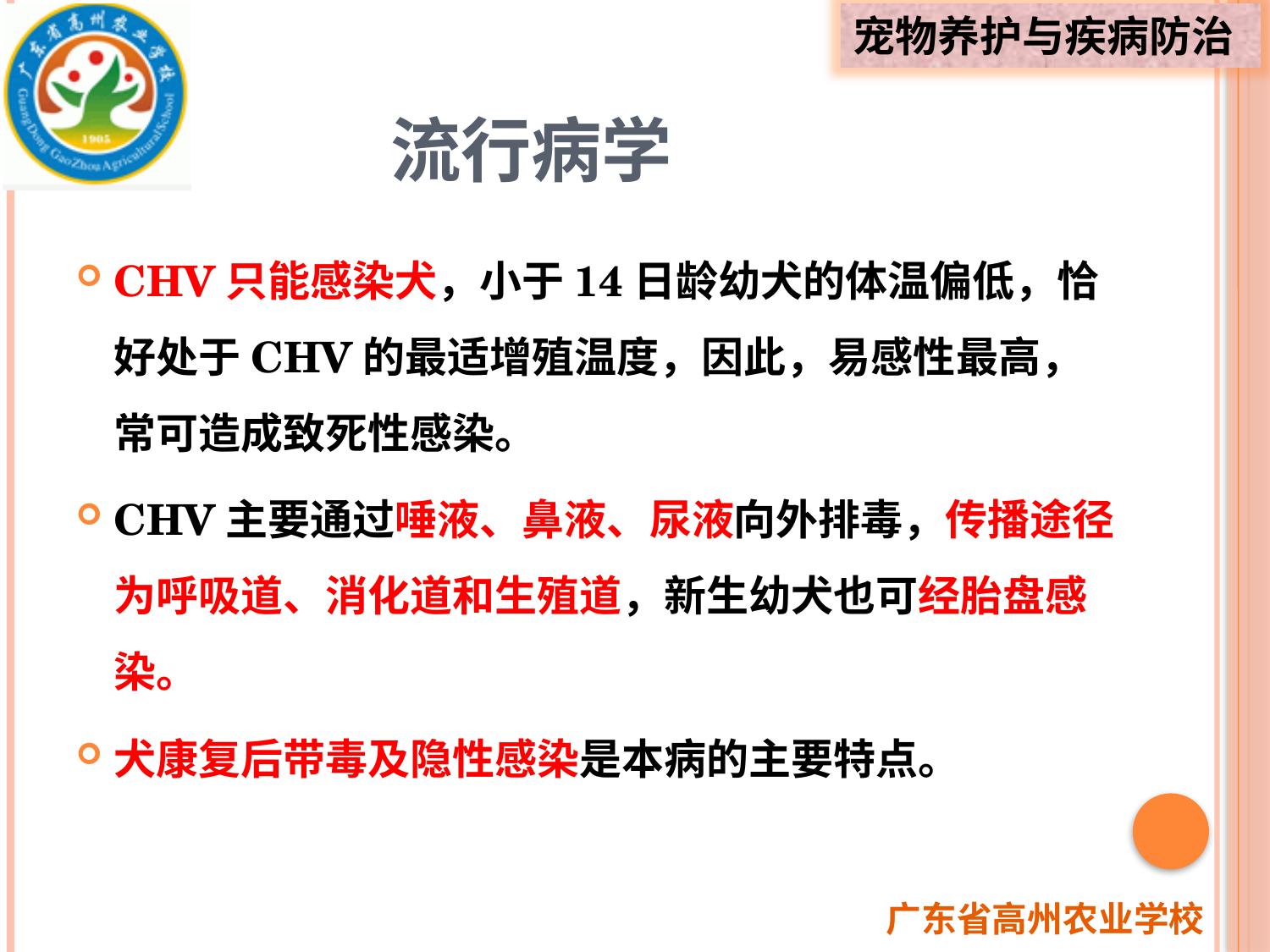

# 流行病学
CHV只能感染犬，小于14日龄幼犬的体温偏低，恰好处于CHV的最适增殖温度，因此，易感性最高，常可造成致死性感染。
CHV主要通过唾液、鼻液、尿液向外排毒，传播途径为呼吸道、消化道和生殖道，新生幼犬也可经胎盘感染。
犬康复后带毒及隐性感染是本病的主要特点。